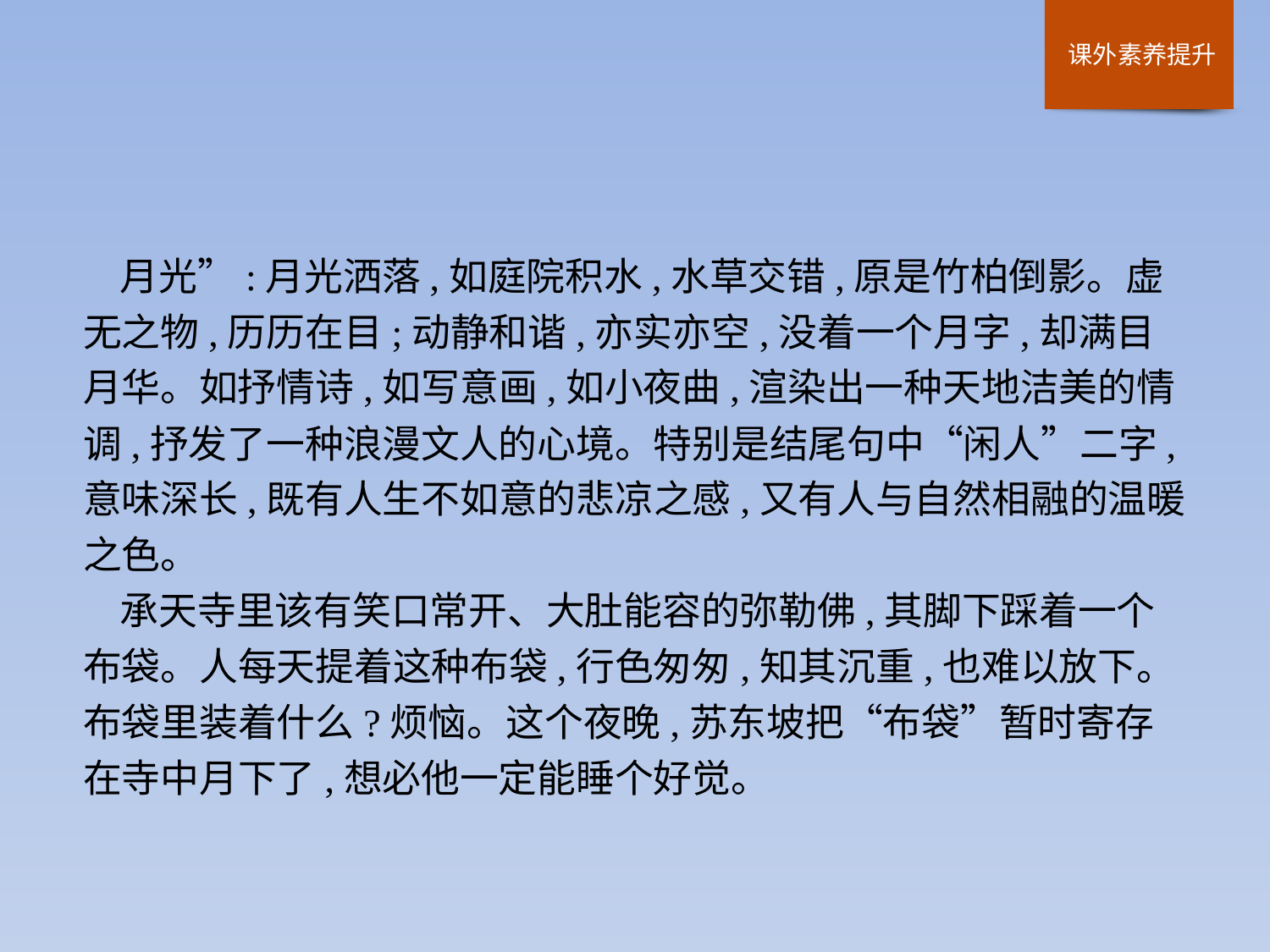

月光”:月光洒落,如庭院积水,水草交错,原是竹柏倒影。虚无之物,历历在目;动静和谐,亦实亦空,没着一个月字,却满目月华。如抒情诗,如写意画,如小夜曲,渲染出一种天地洁美的情调,抒发了一种浪漫文人的心境。特别是结尾句中“闲人”二字,意味深长,既有人生不如意的悲凉之感,又有人与自然相融的温暖之色。
承天寺里该有笑口常开、大肚能容的弥勒佛,其脚下踩着一个布袋。人每天提着这种布袋,行色匆匆,知其沉重,也难以放下。布袋里装着什么?烦恼。这个夜晚,苏东坡把“布袋”暂时寄存在寺中月下了,想必他一定能睡个好觉。